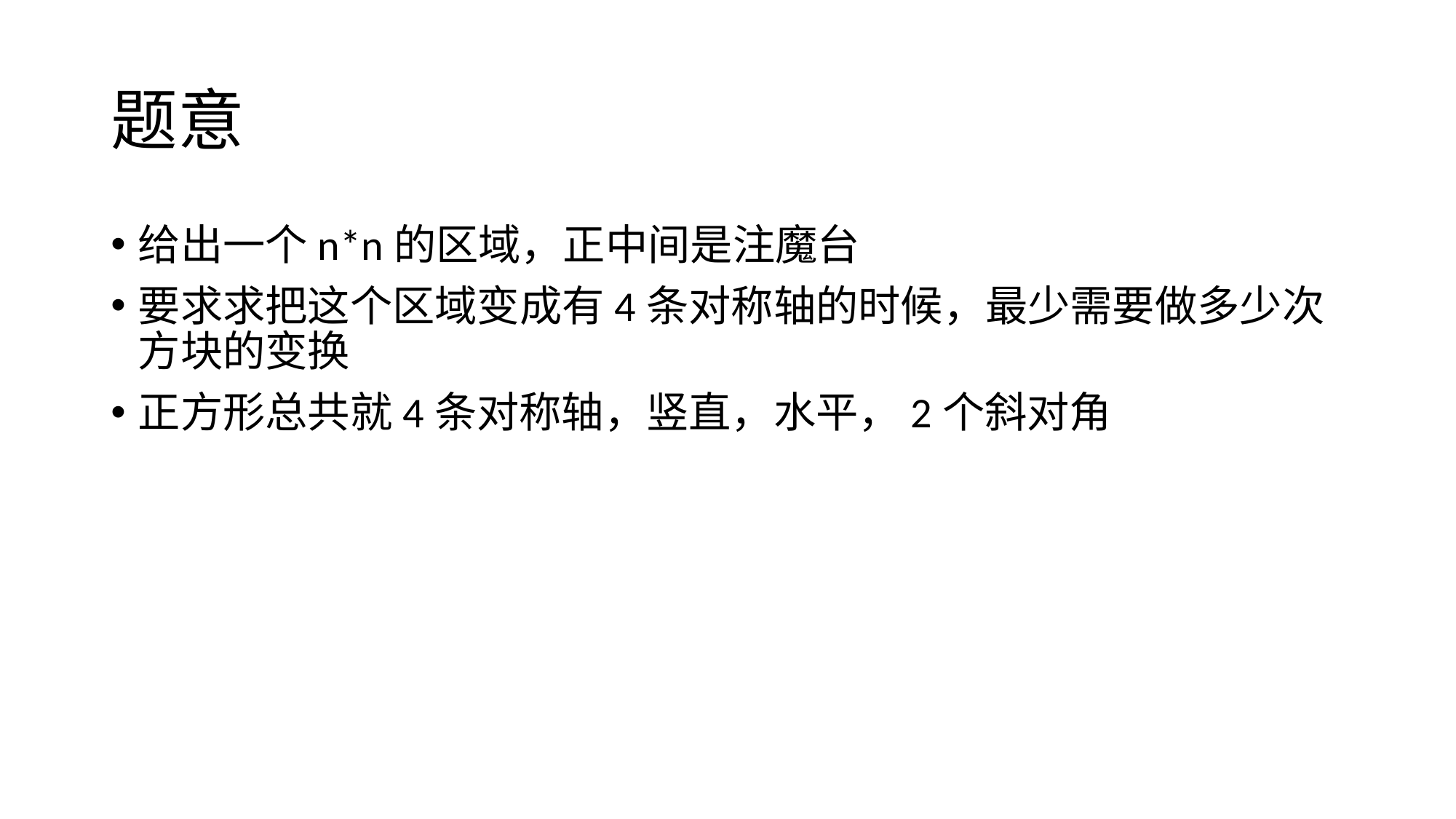

# 题意
给出一个n*n的区域，正中间是注魔台
要求求把这个区域变成有4条对称轴的时候，最少需要做多少次方块的变换
正方形总共就4条对称轴，竖直，水平，2个斜对角